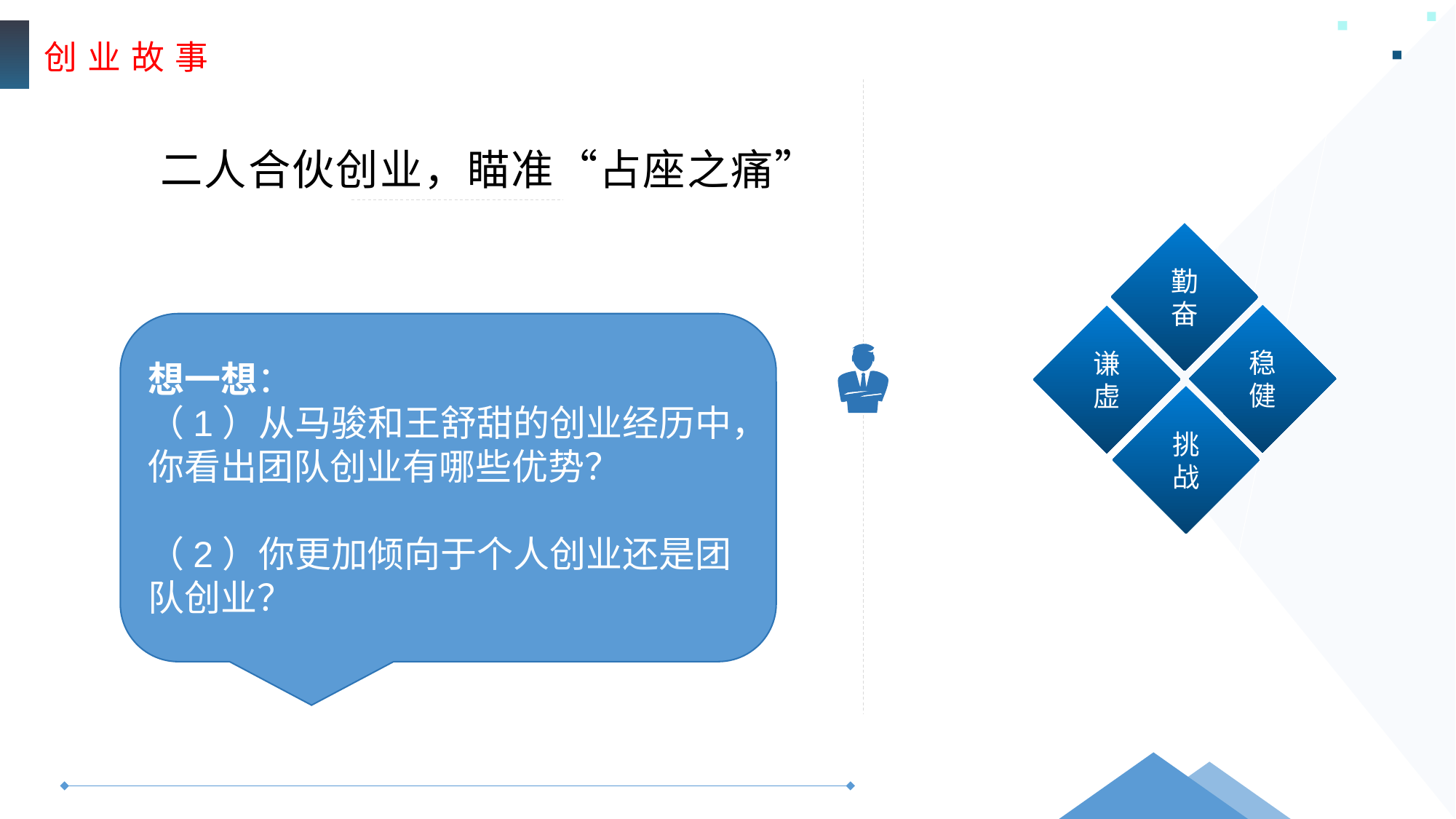

创 业 故 事

二人合伙创业，瞄准“占座之痛”
勤奋
稳健
谦虚
挑战
想一想：
（1）从马骏和王舒甜的创业经历中，你看出团队创业有哪些优势？

（2）你更加倾向于个人创业还是团队创业？